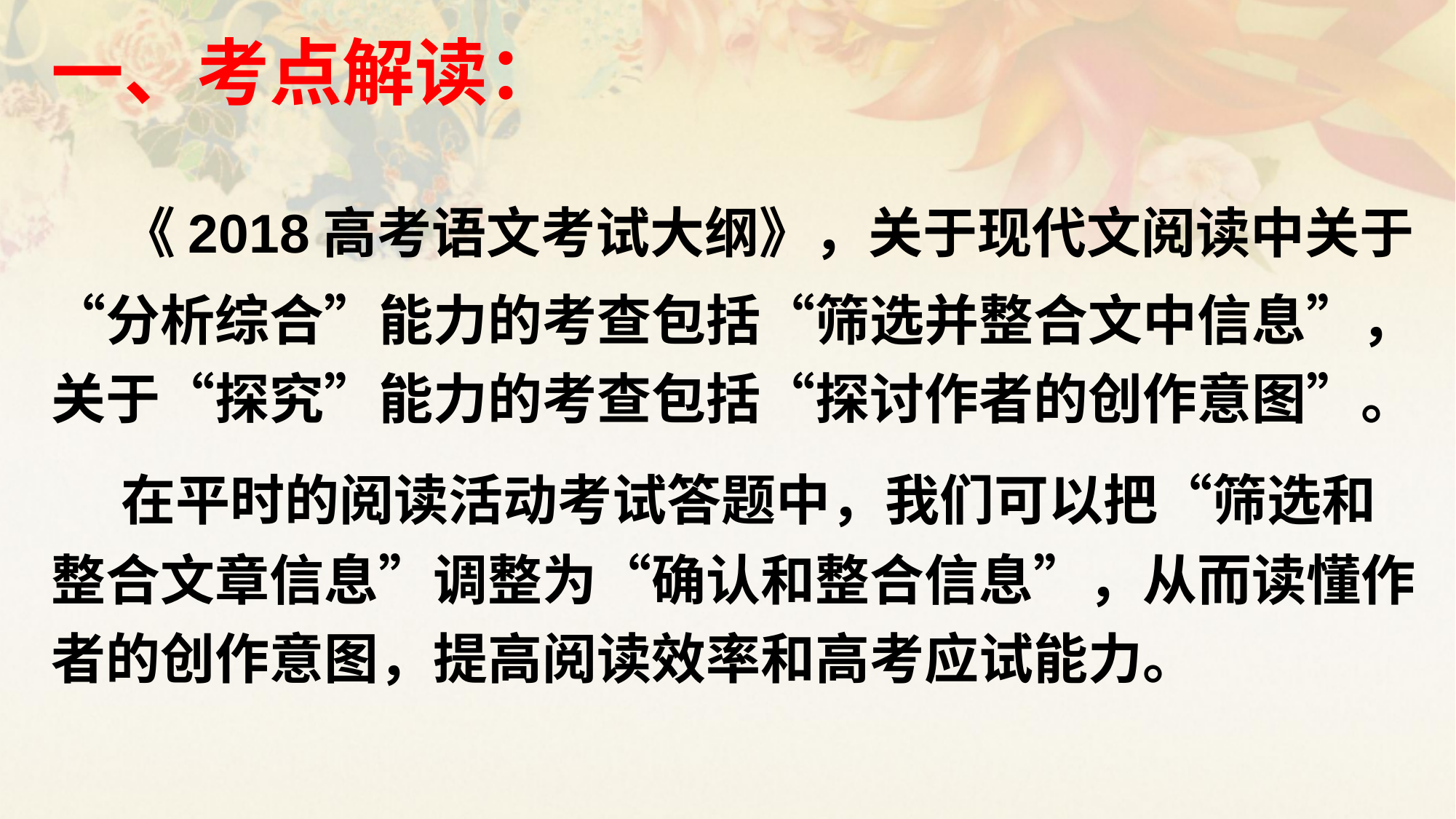

一、考点解读：
  《2018高考语文考试大纲》，关于现代文阅读中关于“分析综合”能力的考查包括“筛选并整合文中信息”，关于“探究”能力的考查包括“探讨作者的创作意图”。
    在平时的阅读活动考试答题中，我们可以把“筛选和整合文章信息”调整为“确认和整合信息”，从而读懂作者的创作意图，提高阅读效率和高考应试能力。